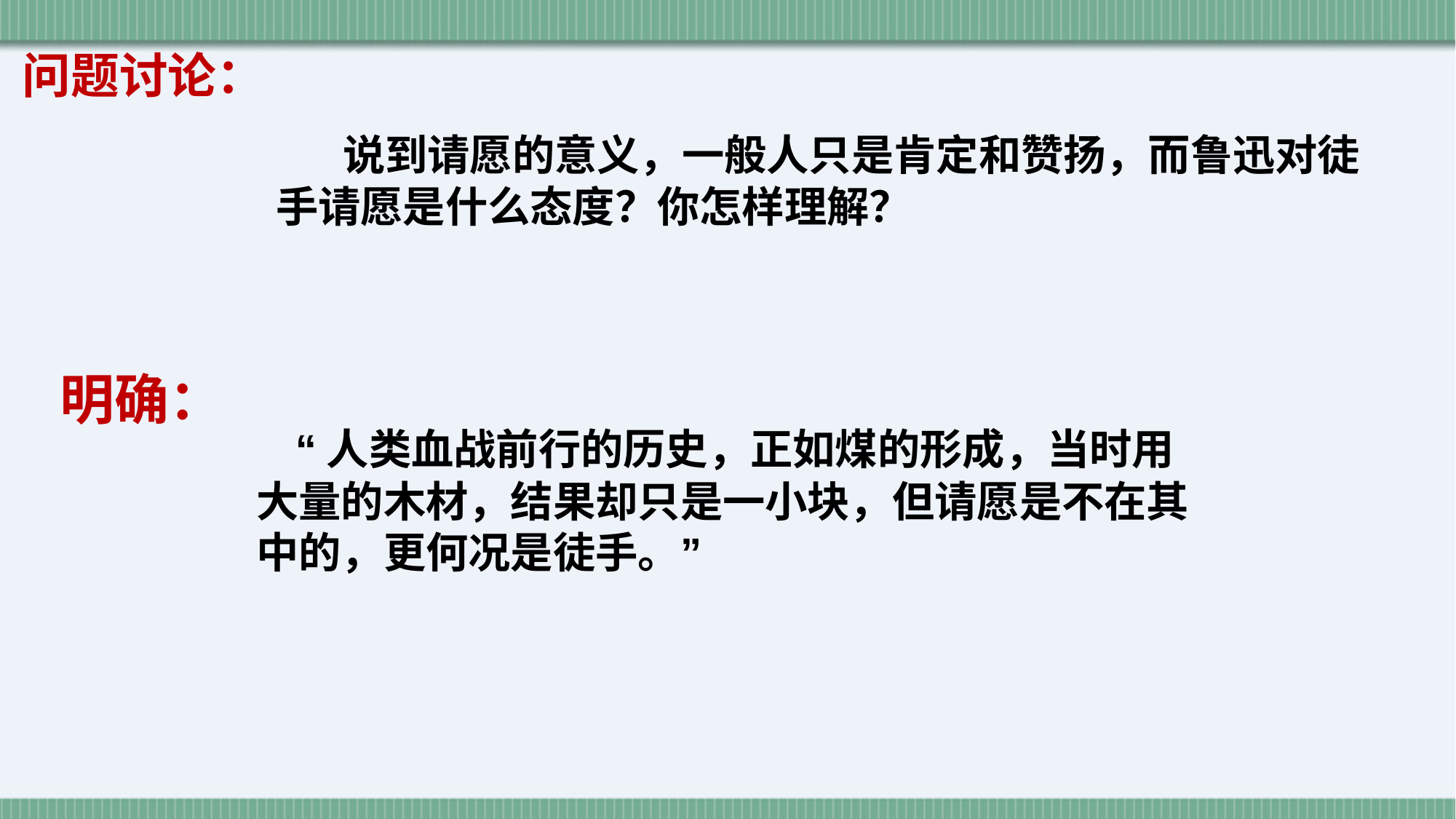

问题讨论：
     说到请愿的意义，一般人只是肯定和赞扬，而鲁迅对徒手请愿是什么态度？你怎样理解？
明确：

   “人类血战前行的历史，正如煤的形成，当时用大量的木材，结果却只是一小块，但请愿是不在其中的，更何况是徒手。”